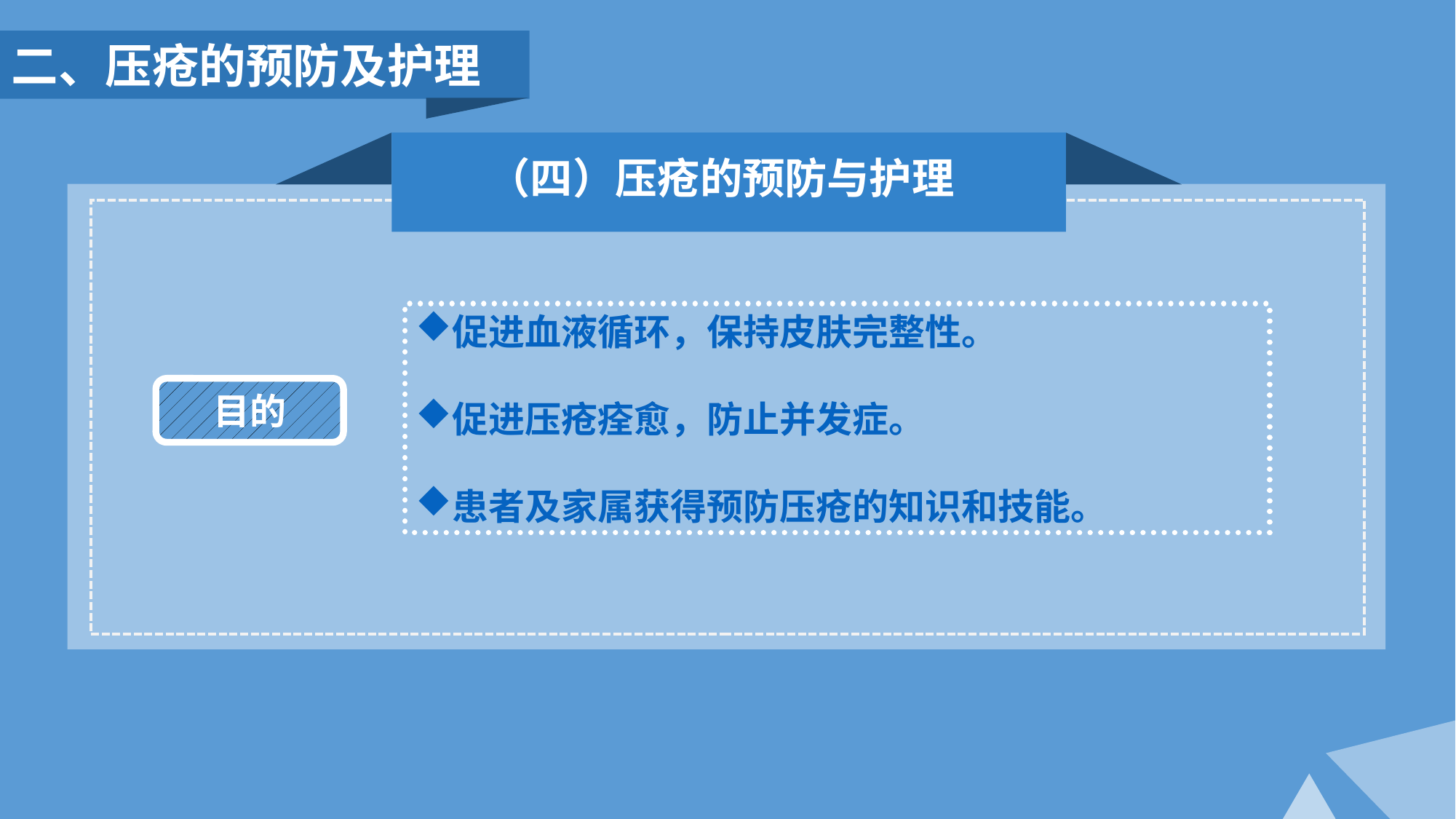

二、压疮的预防及护理

（四）压疮的预防与护理

促进血液循环，保持皮肤完整性。

促进压疮痊愈，防止并发症。

患者及家属获得预防压疮的知识和技能。
目的